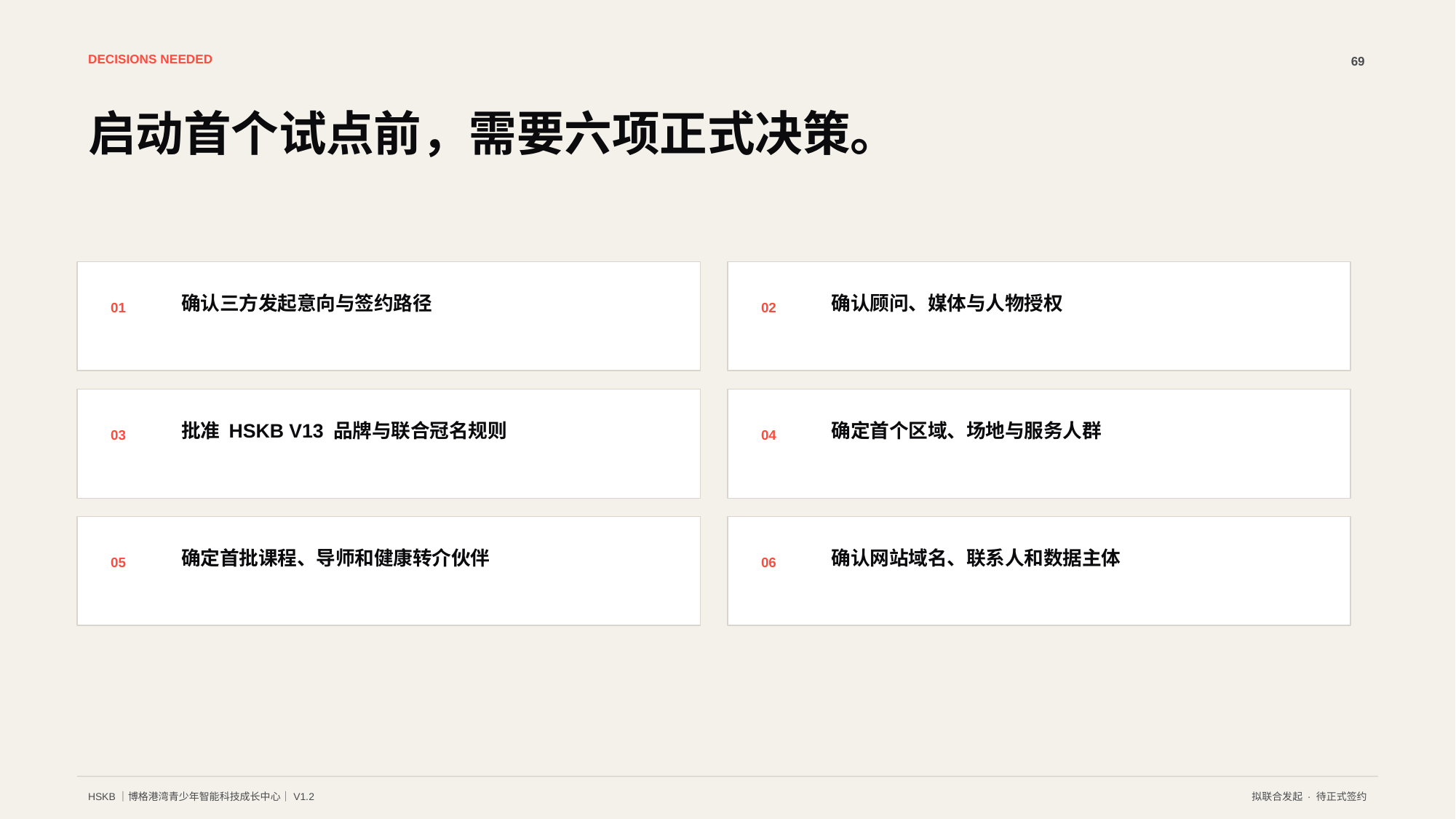

DECISIONS NEEDED
69
启动首个试点前，需要六项正式决策。

确认三方发起意向与签约路径
确认顾问、媒体与人物授权
01
02

批准 HSKB V13 品牌与联合冠名规则
确定首个区域、场地与服务人群
03
04

确定首批课程、导师和健康转介伙伴
确认网站域名、联系人和数据主体
05
06

HSKB｜博格港湾青少年智能科技成长中心｜V1.2
拟联合发起 · 待正式签约